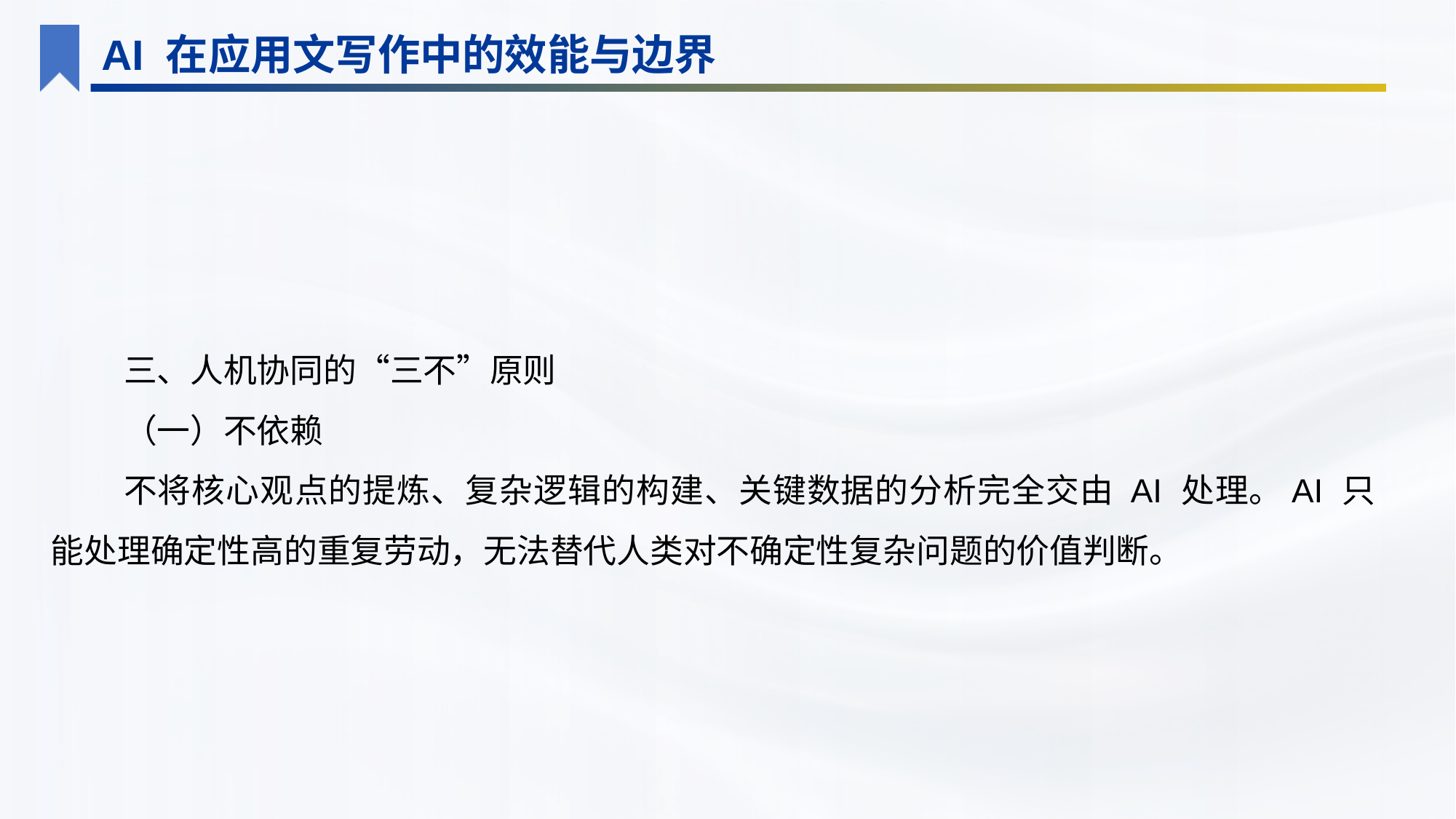

AI 在应用文写作中的效能与边界
三、人机协同的“三不”原则
（一）不依赖
不将核心观点的提炼、复杂逻辑的构建、关键数据的分析完全交由 AI 处理。AI 只能处理确定性高的重复劳动，无法替代人类对不确定性复杂问题的价值判断。